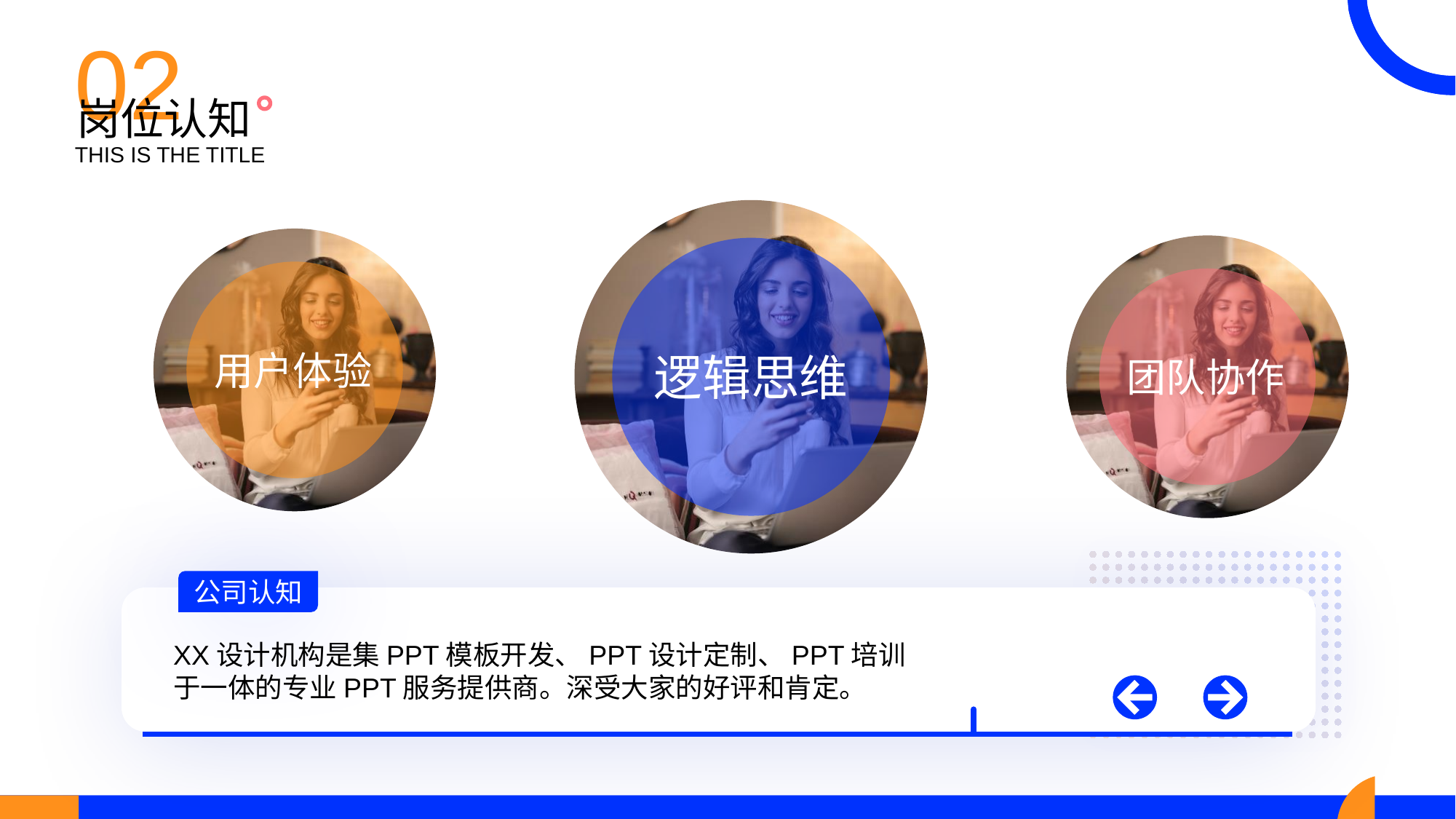

02
岗位认知
THIS IS THE TITLE

用户体验
逻辑思维
团队协作

公司认知

XX设计机构是集PPT模板开发、PPT设计定制、PPT培训于一体的专业PPT服务提供商。深受大家的好评和肯定。